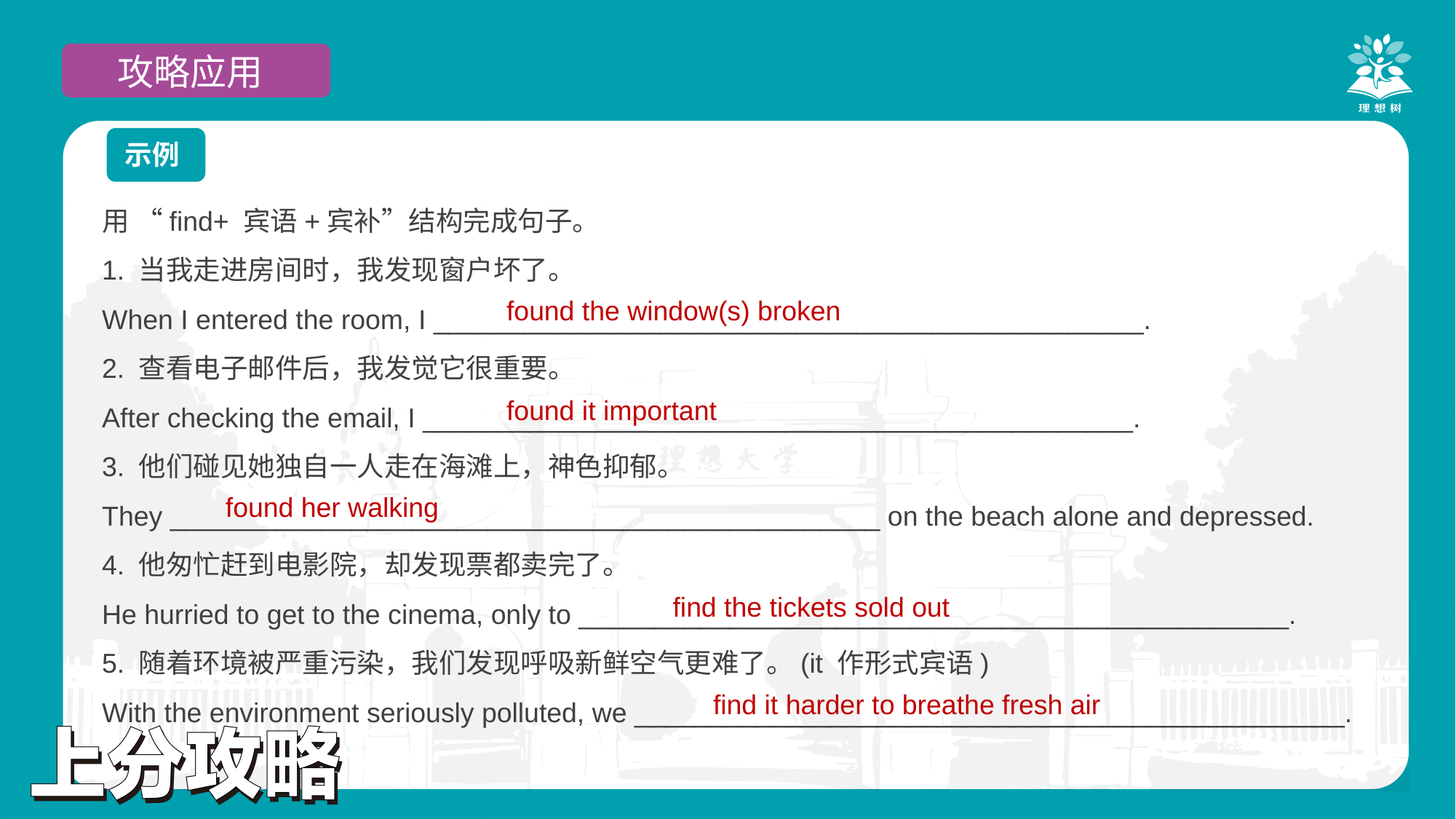

攻略应用

示例
用 “find+ 宾语+宾补”结构完成句子。
1. 当我走进房间时，我发现窗户坏了。
When I entered the room, I _______________________________________________.
2. 查看电子邮件后，我发觉它很重要。
After checking the email, I _______________________________________________.
3. 他们碰见她独自一人走在海滩上，神色抑郁。
They _______________________________________________ on the beach alone and depressed.
4. 他匆忙赶到电影院，却发现票都卖完了。
He hurried to get to the cinema, only to _______________________________________________.
5. 随着环境被严重污染，我们发现呼吸新鲜空气更难了。(it 作形式宾语)
With the environment seriously polluted, we _______________________________________________.
found the window(s) broken
found it important
found her walking
find the tickets sold out
find it harder to breathe fresh air